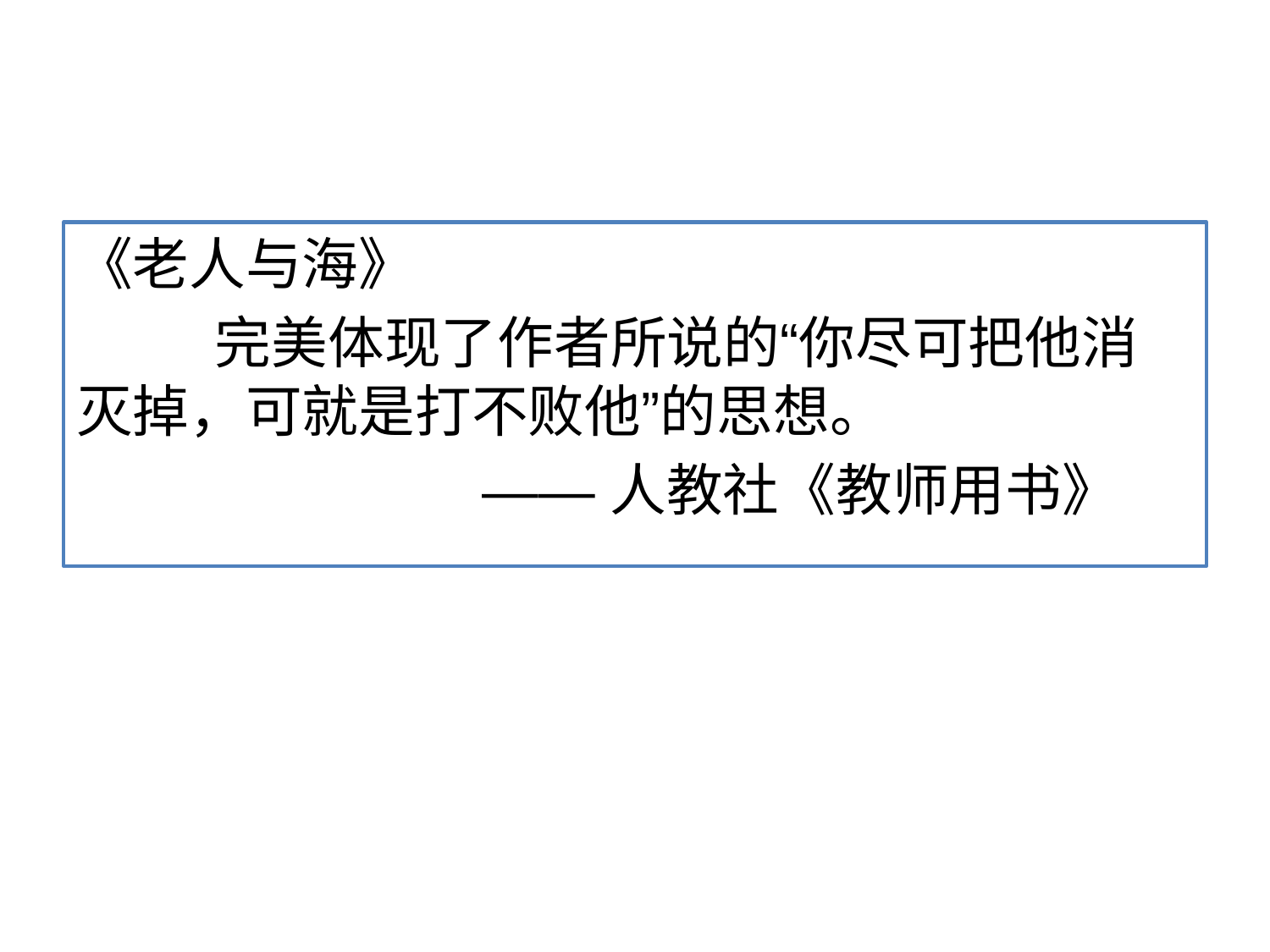

#
《老人与海》
        完美体现了作者所说的“你尽可把他消灭掉，可就是打不败他”的思想。
                          ——人教社《教师用书》